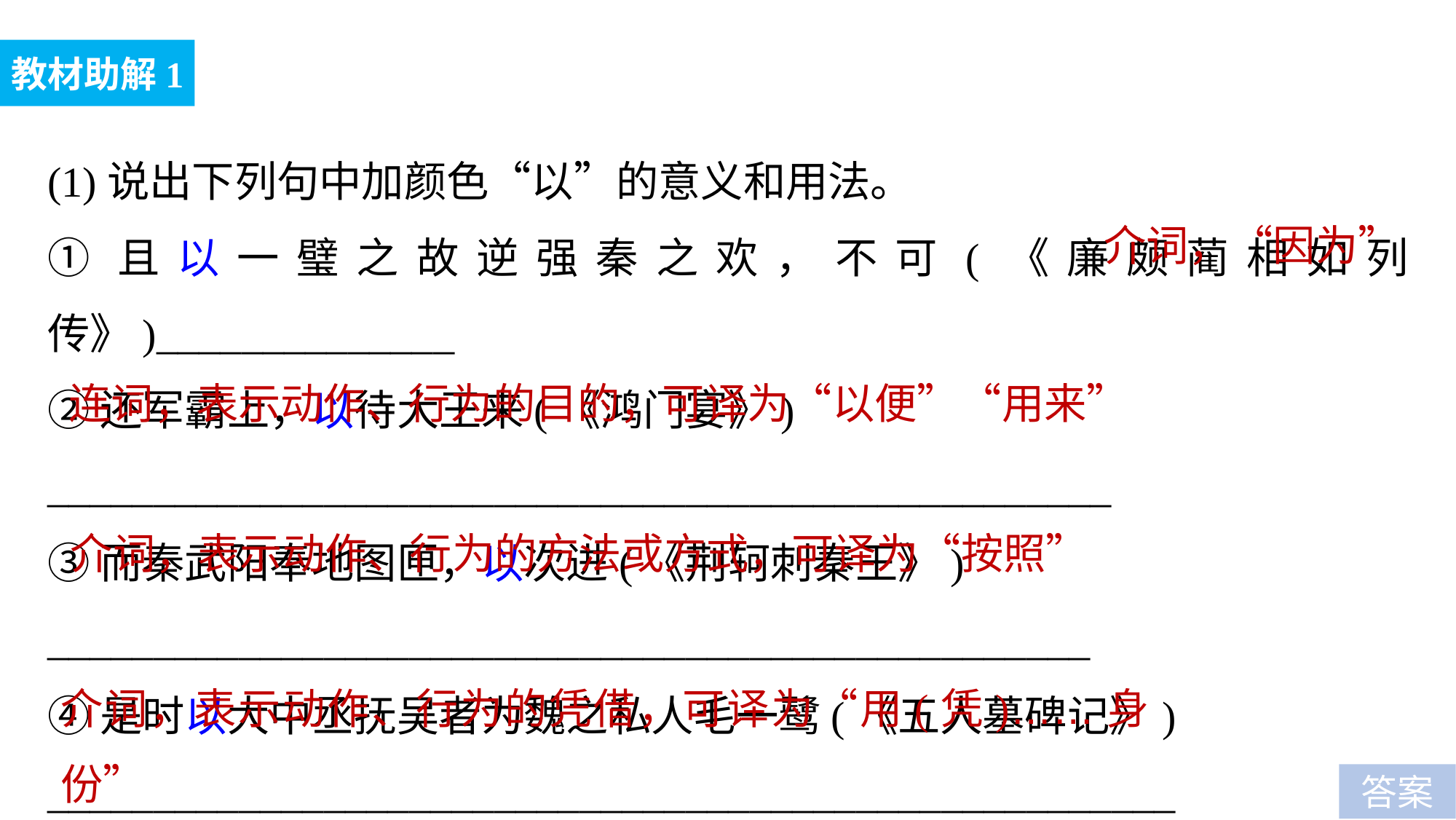

教材助解1
(1)说出下列句中加颜色“以”的意义和用法。
①且以一璧之故逆强秦之欢，不可(《廉颇蔺相如列传》)______________
②还军霸上，以待大王来(《鸿门宴》)
__________________________________________________
③而秦武阳奉地图匣，以次进(《荆轲刺秦王》)
_________________________________________________
④是时以大中丞抚吴者为魏之私人毛一鹭(《五人墓碑记》)
_____________________________________________________
介词，“因为”
连词，表示动作、行为的目的，可译为“以便”“用来”
介词，表示动作、行为的方法或方式，可译为“按照”
介词，表示动作、行为的凭借，可译为“用(凭)……身份”
答案